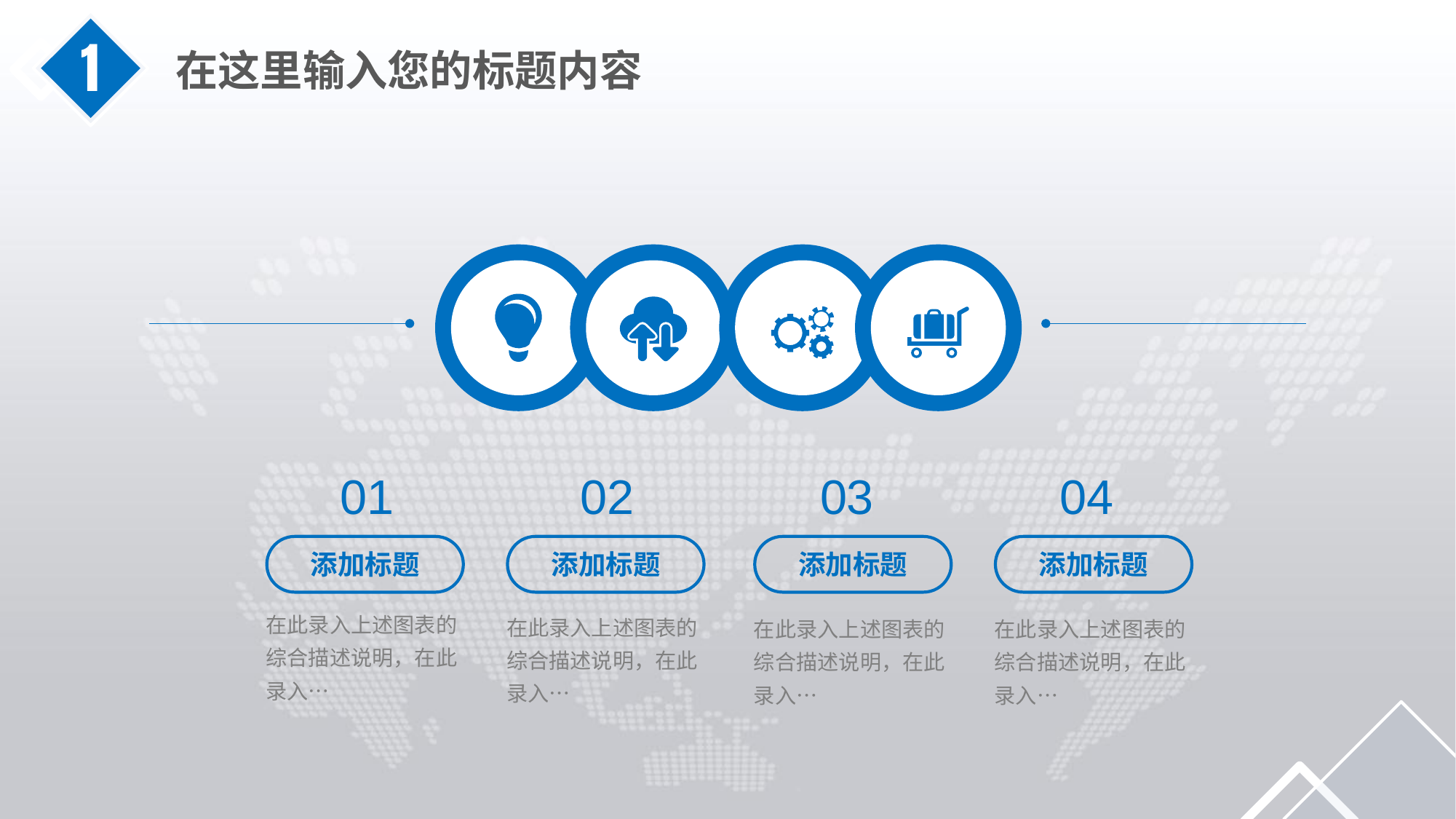

1
在这里输入您的标题内容

01
02
03
04

添加标题
添加标题
添加标题
添加标题
在此录入上述图表的综合描述说明，在此录入…
在此录入上述图表的综合描述说明，在此录入…
在此录入上述图表的综合描述说明，在此录入…
在此录入上述图表的综合描述说明，在此录入…